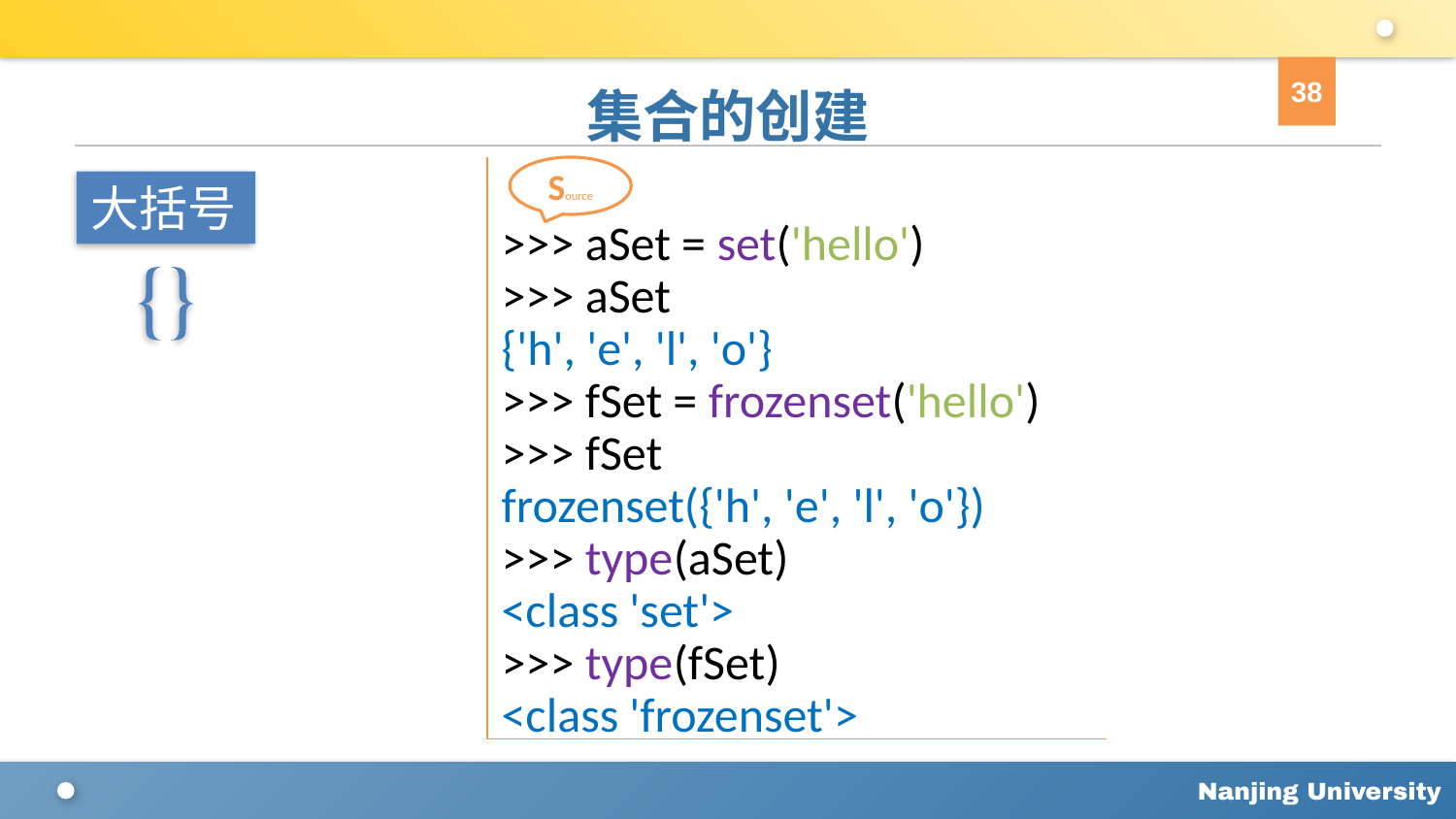

38
# 集合的创建

>>> aSet = set('hello')
>>> aSet
{'h', 'e', 'l', 'o'}
>>> fSet = frozenset('hello')
>>> fSet
frozenset({'h', 'e', 'l', 'o'})
>>> type(aSet)
<class 'set'>
>>> type(fSet)
<class 'frozenset'>
Source
大括号